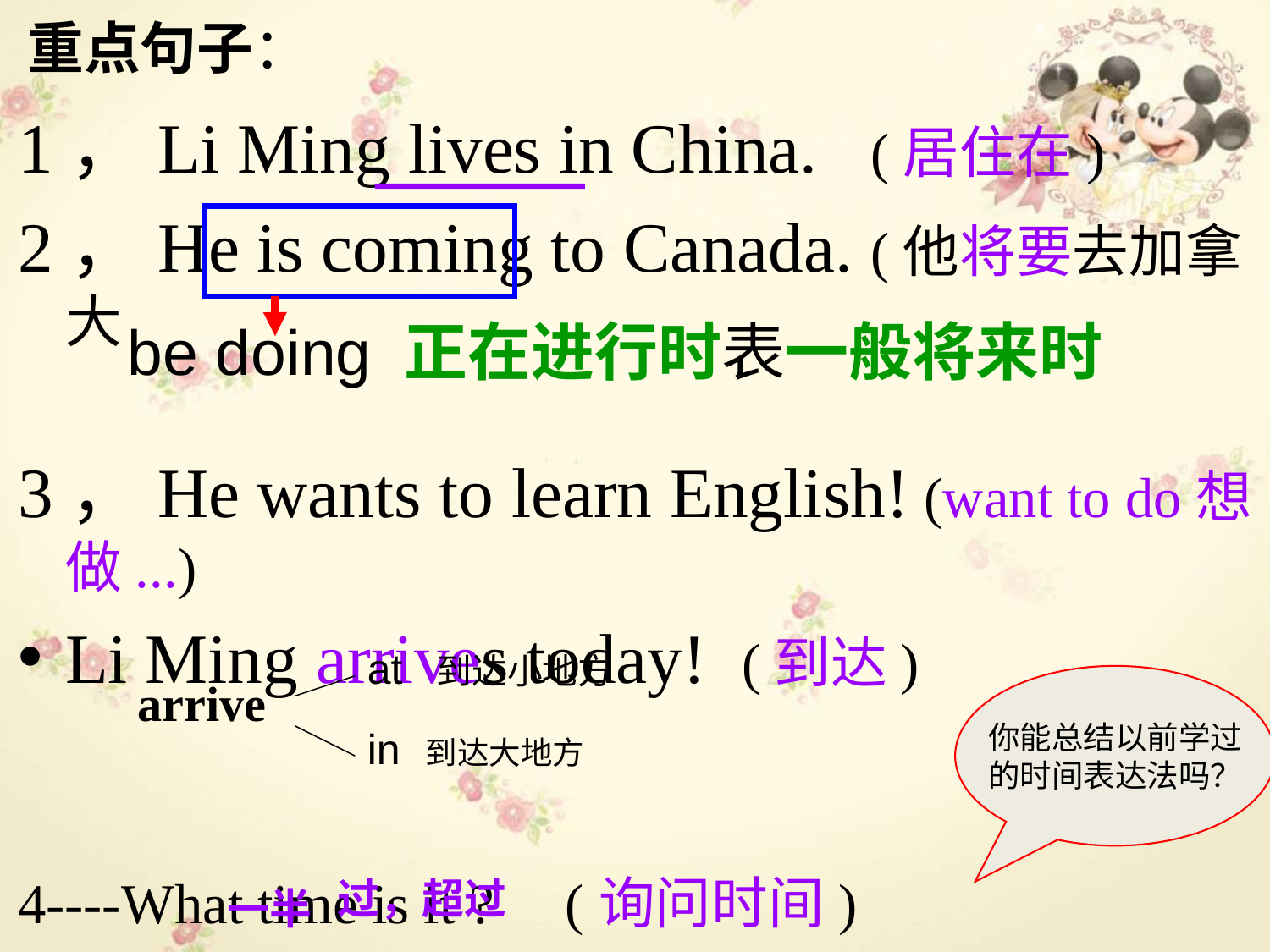

# 重点句子：
1，Li Ming lives in China.   (居住在)
2，He is coming to Canada. (他将要去加拿大

3，He wants to learn English! (want to do想做...)
Li Ming arrives today!  (到达)

4----What time is it ?     (询问时间)
5---- It's half past four.   （现在4点半了。）

be doing 正在进行时表一般将来时
at  到达小地方
arrive
你能总结以前学过
的时间表达法吗？

in  到达大地方

过，超过
一半